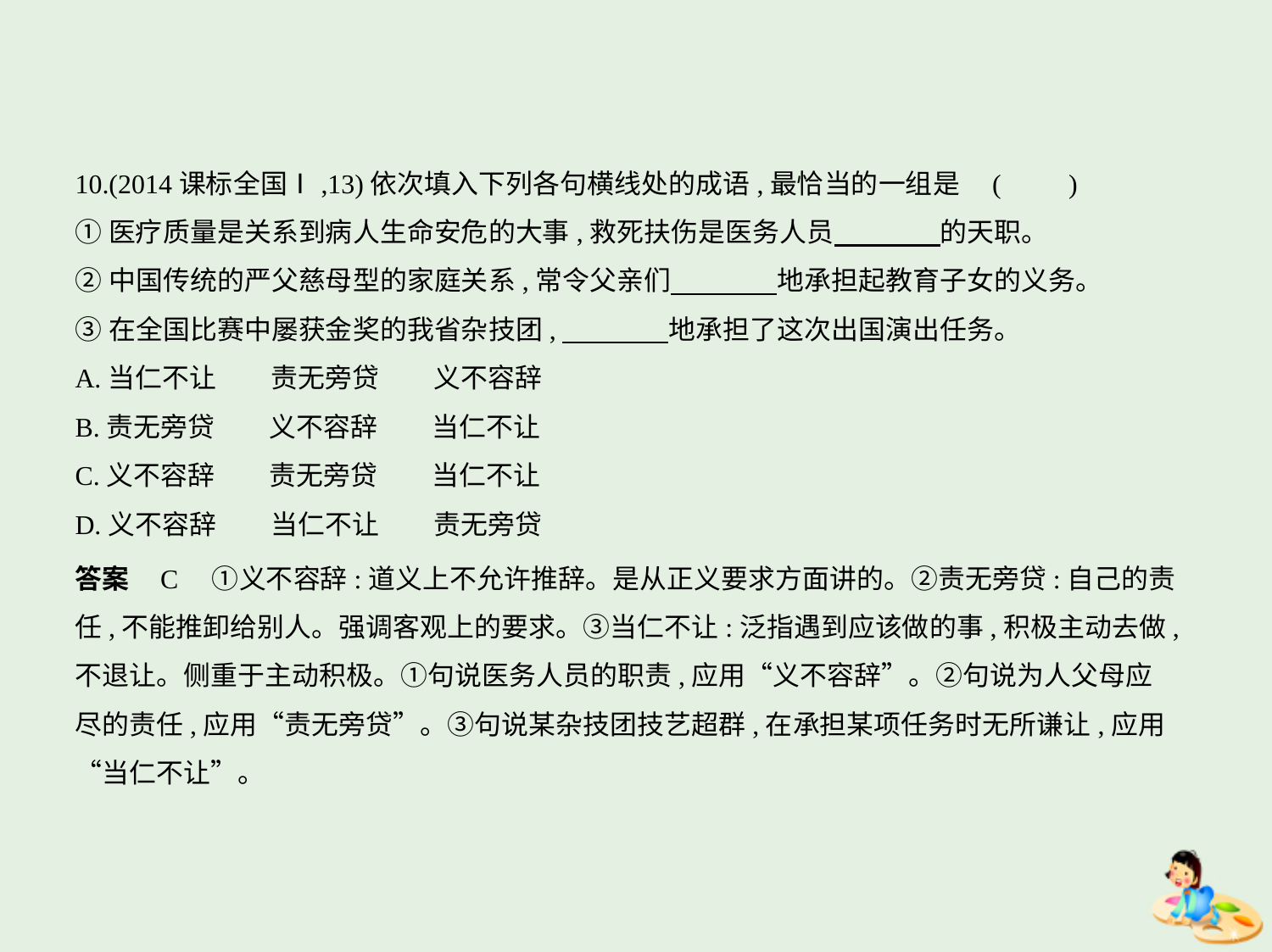

10.(2014课标全国Ⅰ,13)依次填入下列各句横线处的成语,最恰当的一组是 (　　)
①医疗质量是关系到病人生命安危的大事,救死扶伤是医务人员　　　    的天职。
②中国传统的严父慈母型的家庭关系,常令父亲们　　　    地承担起教育子女的义务。
③在全国比赛中屡获金奖的我省杂技团,　　　    地承担了这次出国演出任务。
A.当仁不让　　责无旁贷　　义不容辞
B.责无旁贷　　义不容辞　　当仁不让
C.义不容辞　　责无旁贷　　当仁不让
D.义不容辞　　当仁不让　　责无旁贷
答案    C　①义不容辞:道义上不允许推辞。是从正义要求方面讲的。②责无旁贷:自己的责
任,不能推卸给别人。强调客观上的要求。③当仁不让:泛指遇到应该做的事,积极主动去做,
不退让。侧重于主动积极。①句说医务人员的职责,应用“义不容辞”。②句说为人父母应
尽的责任,应用“责无旁贷”。③句说某杂技团技艺超群,在承担某项任务时无所谦让,应用
“当仁不让”。